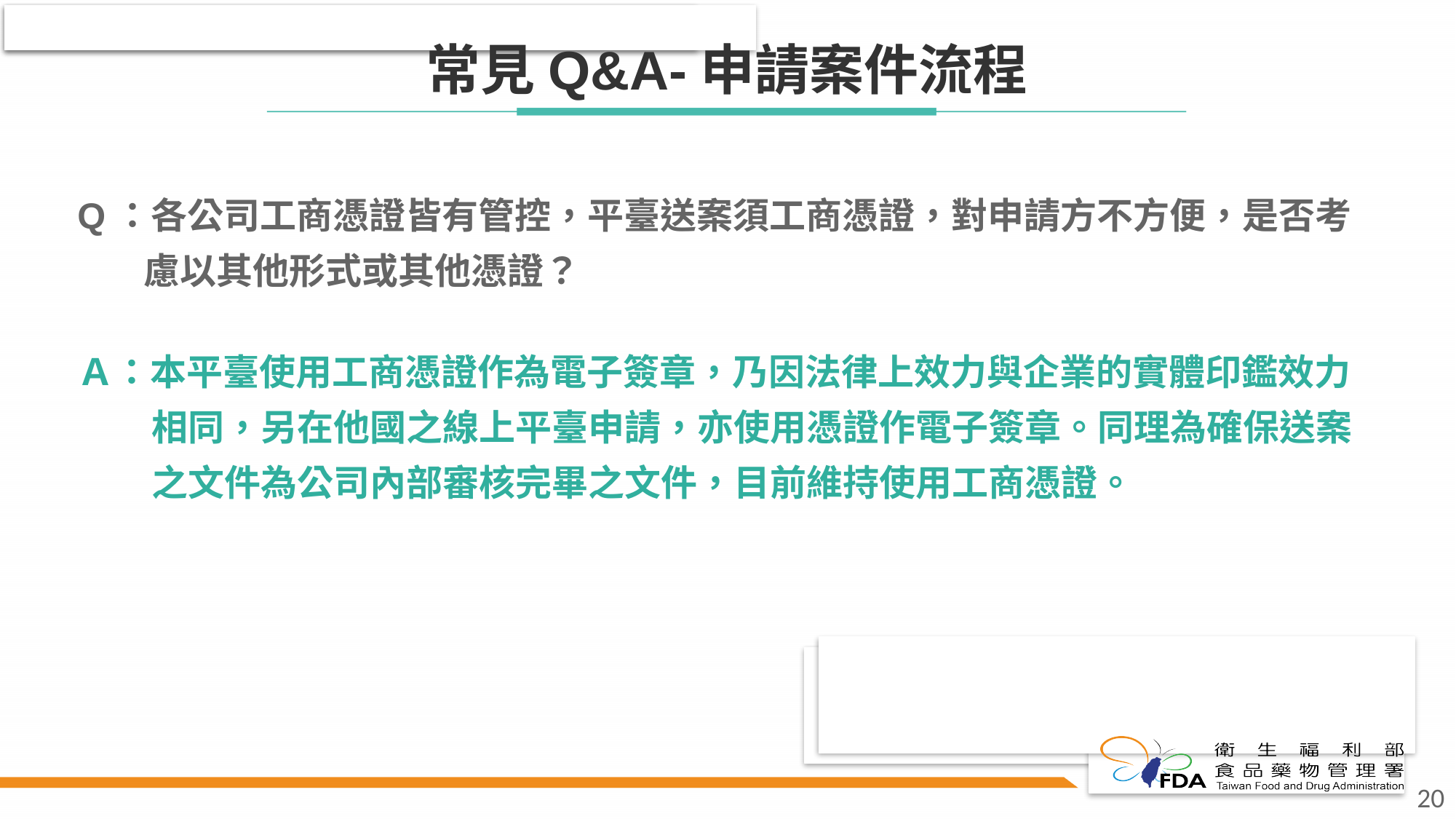

# 常見Q&A-申請案件流程

Q：各公司工商憑證皆有管控，平臺送案須工商憑證，對申請方不方便，是否考
       慮以其他形式或其他憑證？

Ａ：本平臺使用工商憑證作為電子簽章，乃因法律上效力與企業的實體印鑑效力
        相同，另在他國之線上平臺申請，亦使用憑證作電子簽章。同理為確保送案
        之文件為公司內部審核完畢之文件，目前維持使用工商憑證。